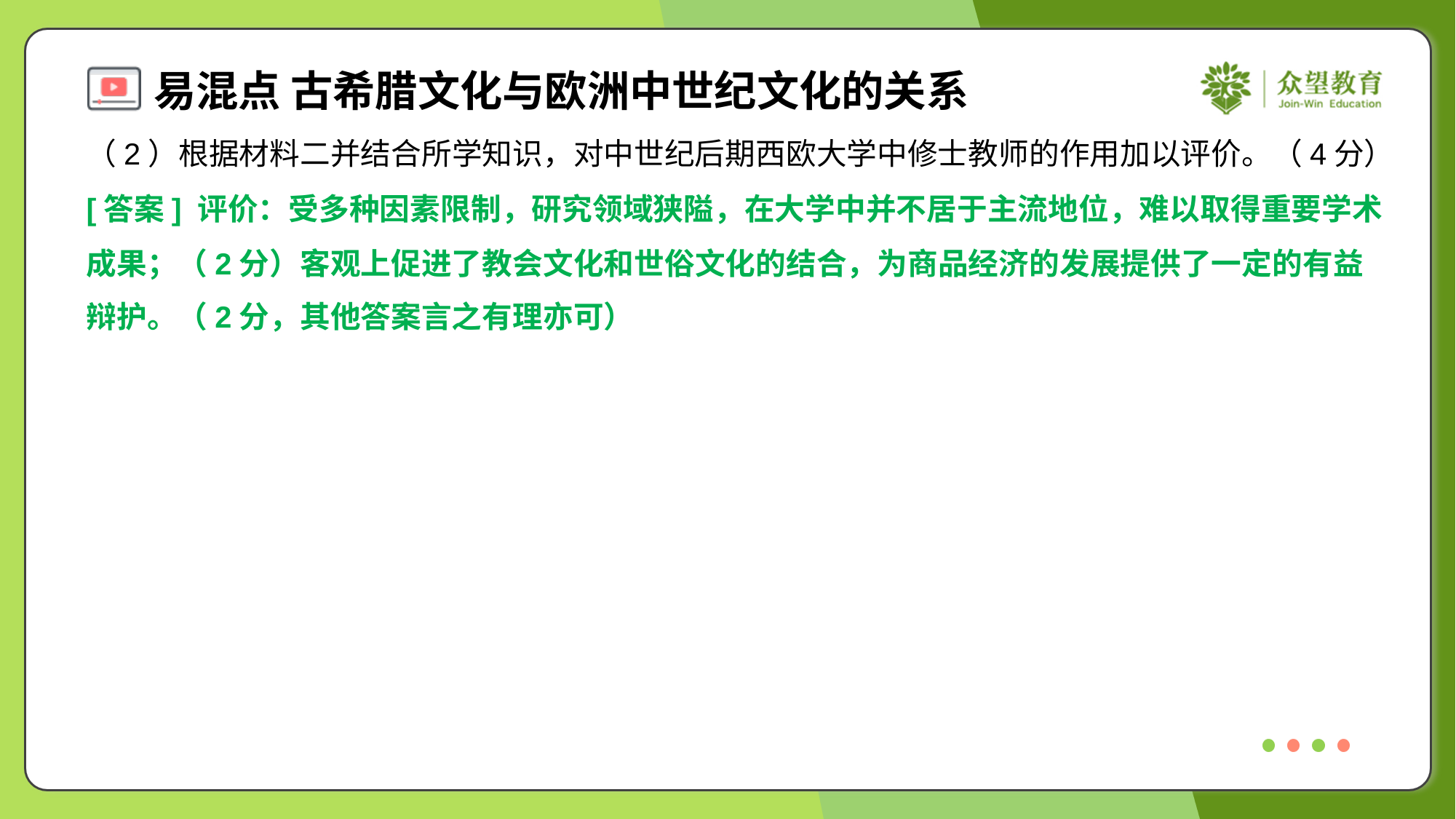

（2）根据材料二并结合所学知识，对中世纪后期西欧大学中修士教师的作用加以评价。（4分）
[答案] 评价：受多种因素限制，研究领域狭隘，在大学中并不居于主流地位，难以取得重要学术
成果；（2分）客观上促进了教会文化和世俗文化的结合，为商品经济的发展提供了一定的有益
辩护。（2分，其他答案言之有理亦可）